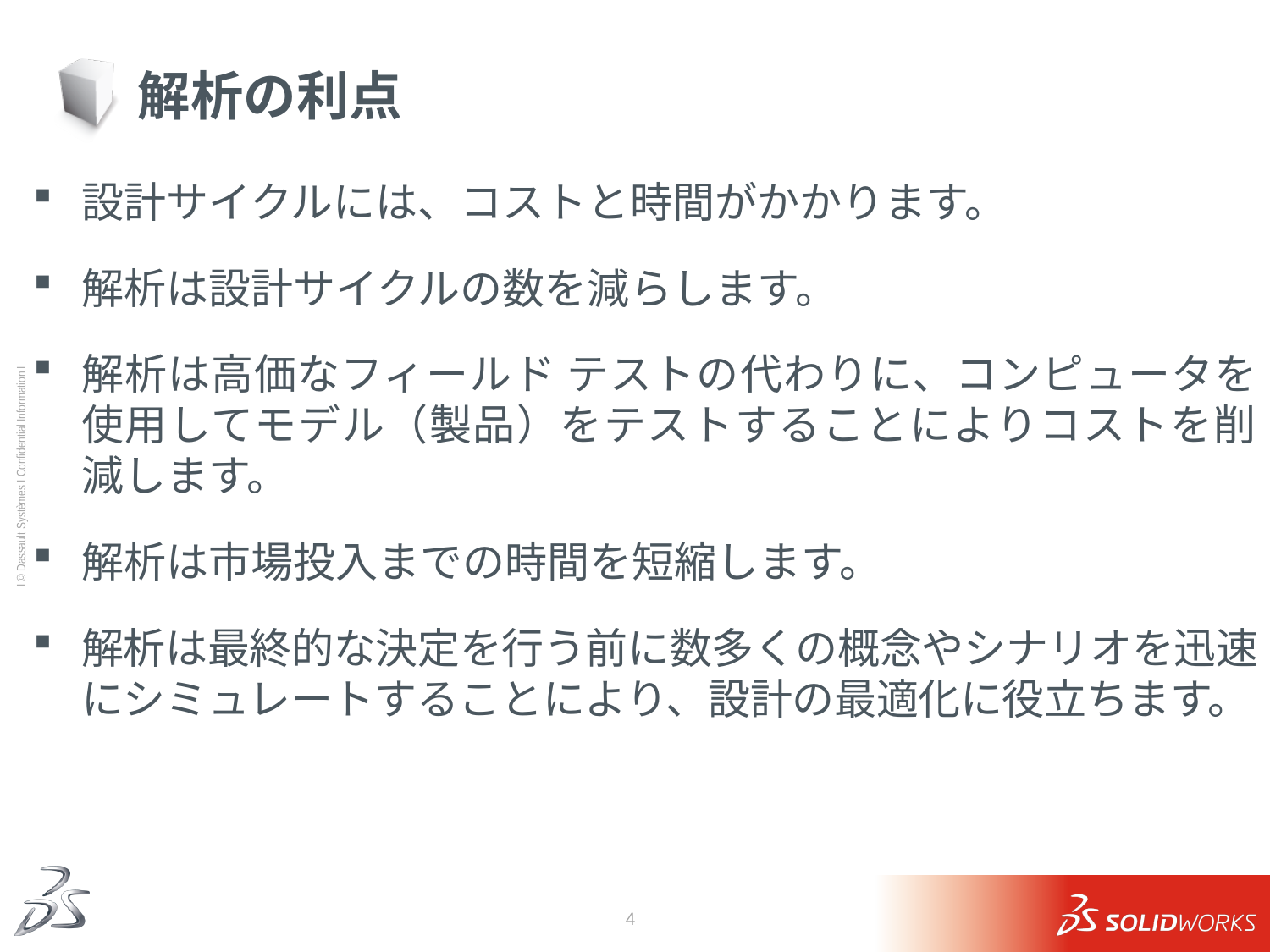

# 解析の利点
設計サイクルには、コストと時間がかかります。
解析は設計サイクルの数を減らします。
解析は高価なフィールド テストの代わりに、コンピュータを使用してモデル（製品）をテストすることによりコストを削減します。
解析は市場投入までの時間を短縮します。
解析は最終的な決定を行う前に数多くの概念やシナリオを迅速にシミュレートすることにより、設計の最適化に役立ちます。